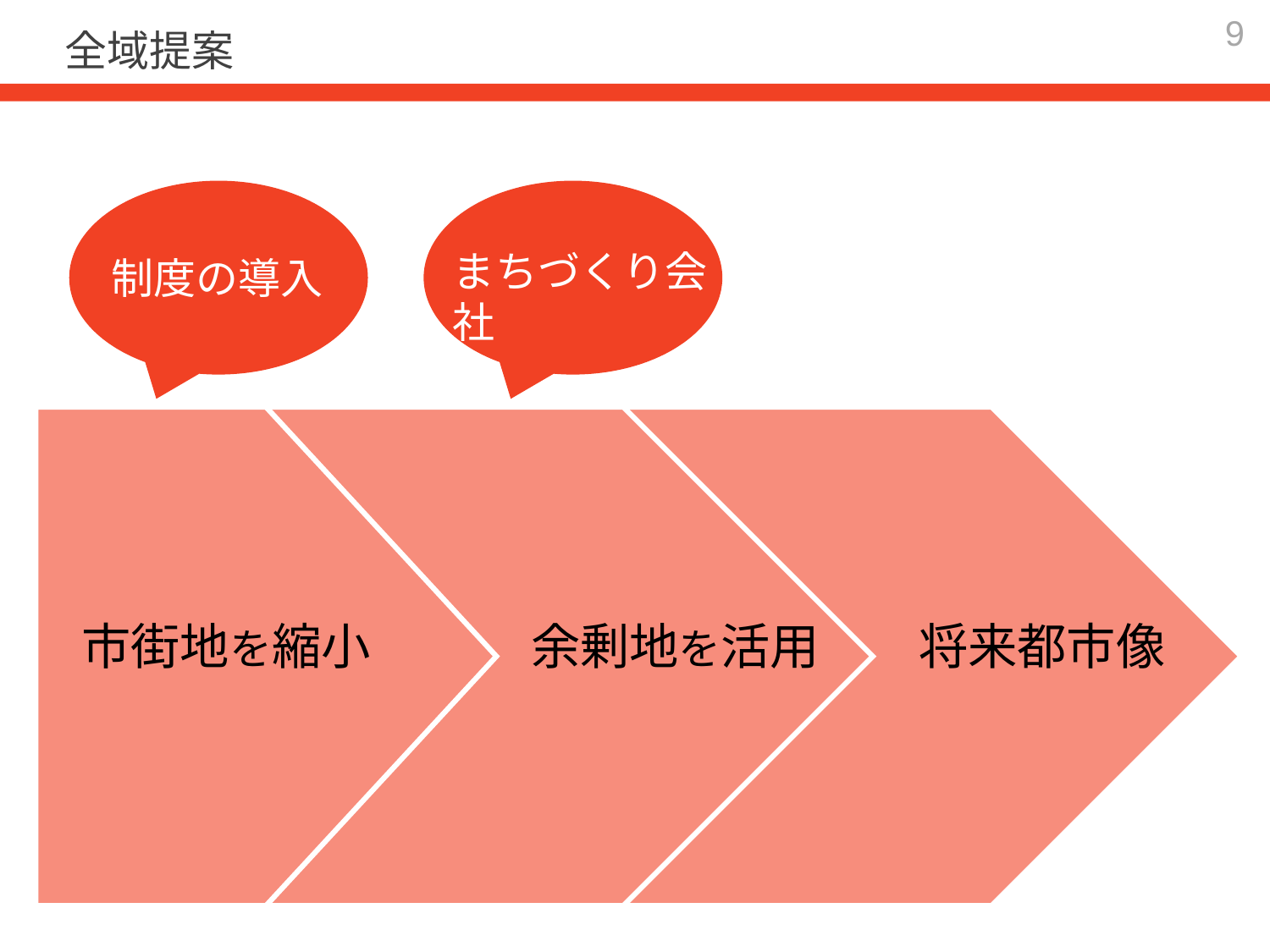

9
全域提案

まちづくり会社
制度の導入

市街地を縮小
余剰地を活用
将来都市像